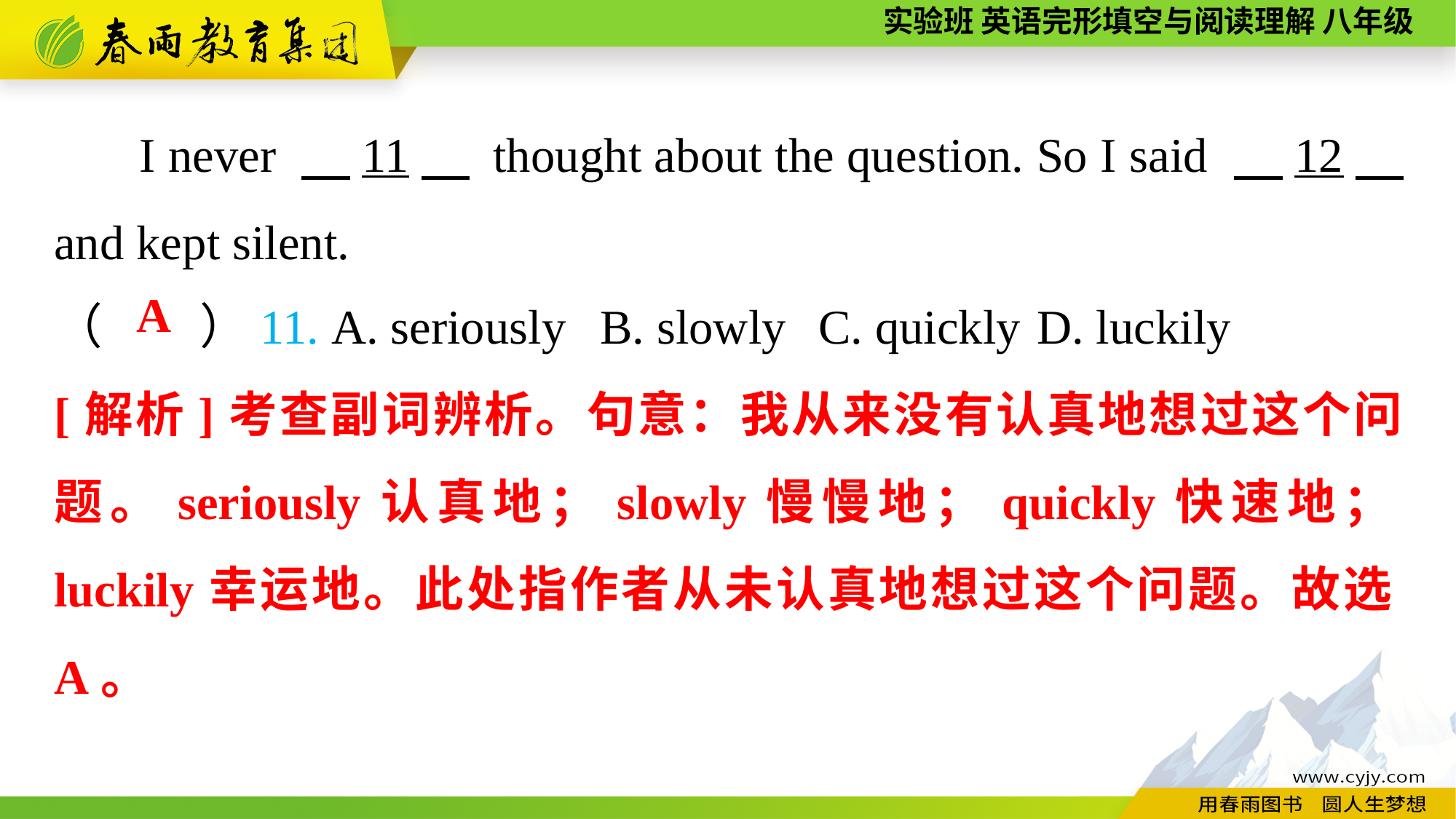

I never 　11　 thought about the question. So I said 　12　 and kept silent.
（　　）11. A. seriously	B. slowly	C. quickly	D. luckily
A
[解析]考查副词辨析。句意：我从来没有认真地想过这个问题。seriously认真地；slowly慢慢地；quickly快速地；luckily幸运地。此处指作者从未认真地想过这个问题。故选A。